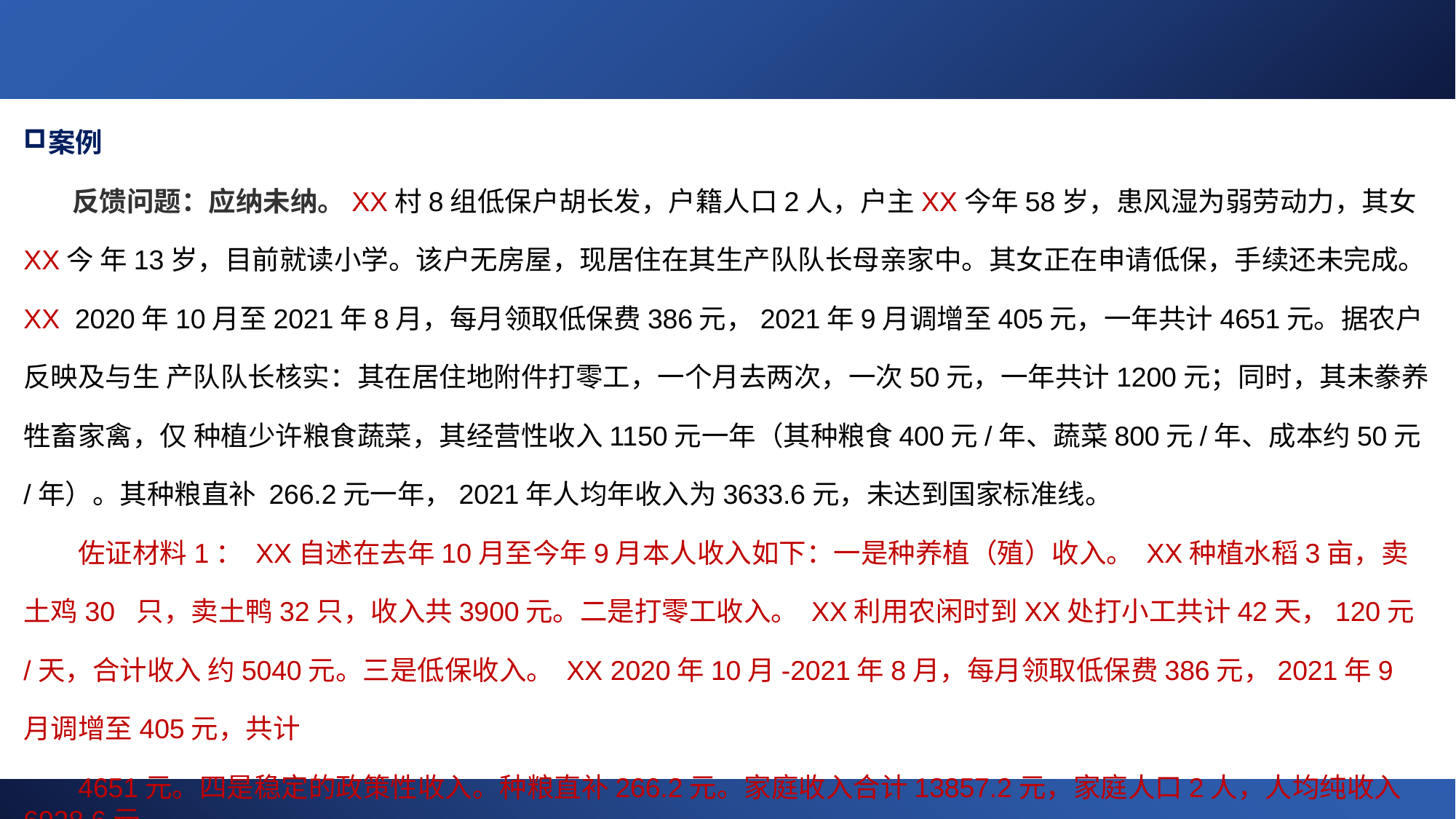

案例
反馈问题：应纳未纳。XX村8组低保户胡长发，户籍人口2人，户主XX今年58岁，患风湿为弱劳动力，其女XX今 年13岁，目前就读小学。该户无房屋，现居住在其生产队队长母亲家中。其女正在申请低保，手续还未完成。 XX  2020年10月至2021年8月，每月领取低保费386元，2021年9月调增至405元，一年共计4651元。据农户反映及与生 产队队长核实：其在居住地附件打零工，一个月去两次，一次50元，一年共计1200元；同时，其未豢养牲畜家禽，仅 种植少许粮食蔬菜，其经营性收入1150元一年（其种粮食400元/年、蔬菜800元/年、成本约50元/年）。其种粮直补 266.2元一年，2021年人均年收入为3633.6元，未达到国家标准线。
佐证材料1： XX自述在去年10月至今年9月本人收入如下：一是种养植（殖）收入。 XX种植水稻3亩，卖土鸡30  只，卖土鸭32只，收入共3900元。二是打零工收入。 XX利用农闲时到XX处打小工共计42天，120元/天，合计收入 约5040元。三是低保收入。 XX 2020年10月-2021年8月，每月领取低保费386元，2021年9月调增至405元，共计
4651元。四是稳定的政策性收入。种粮直补266.2元。家庭收入合计13857.2元，家庭人口2人，人均纯收入6928.6元。